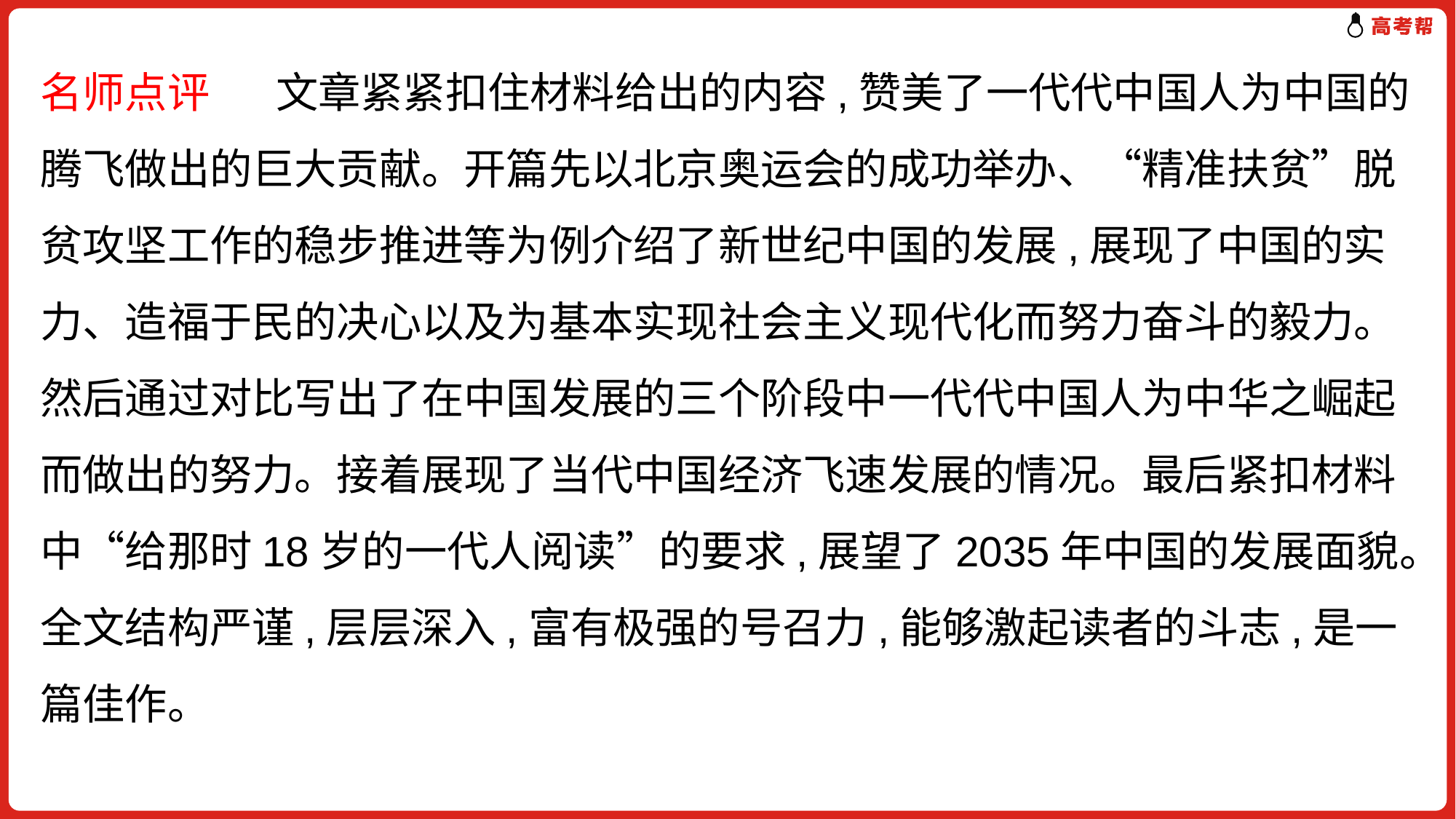

名师点评       文章紧紧扣住材料给出的内容,赞美了一代代中国人为中国的腾飞做出的巨大贡献。开篇先以北京奥运会的成功举办、“精准扶贫”脱贫攻坚工作的稳步推进等为例介绍了新世纪中国的发展,展现了中国的实力、造福于民的决心以及为基本实现社会主义现代化而努力奋斗的毅力。然后通过对比写出了在中国发展的三个阶段中一代代中国人为中华之崛起而做出的努力。接着展现了当代中国经济飞速发展的情况。最后紧扣材料中“给那时18岁的一代人阅读”的要求,展望了2035年中国的发展面貌。全文结构严谨,层层深入,富有极强的号召力,能够激起读者的斗志,是一篇佳作。